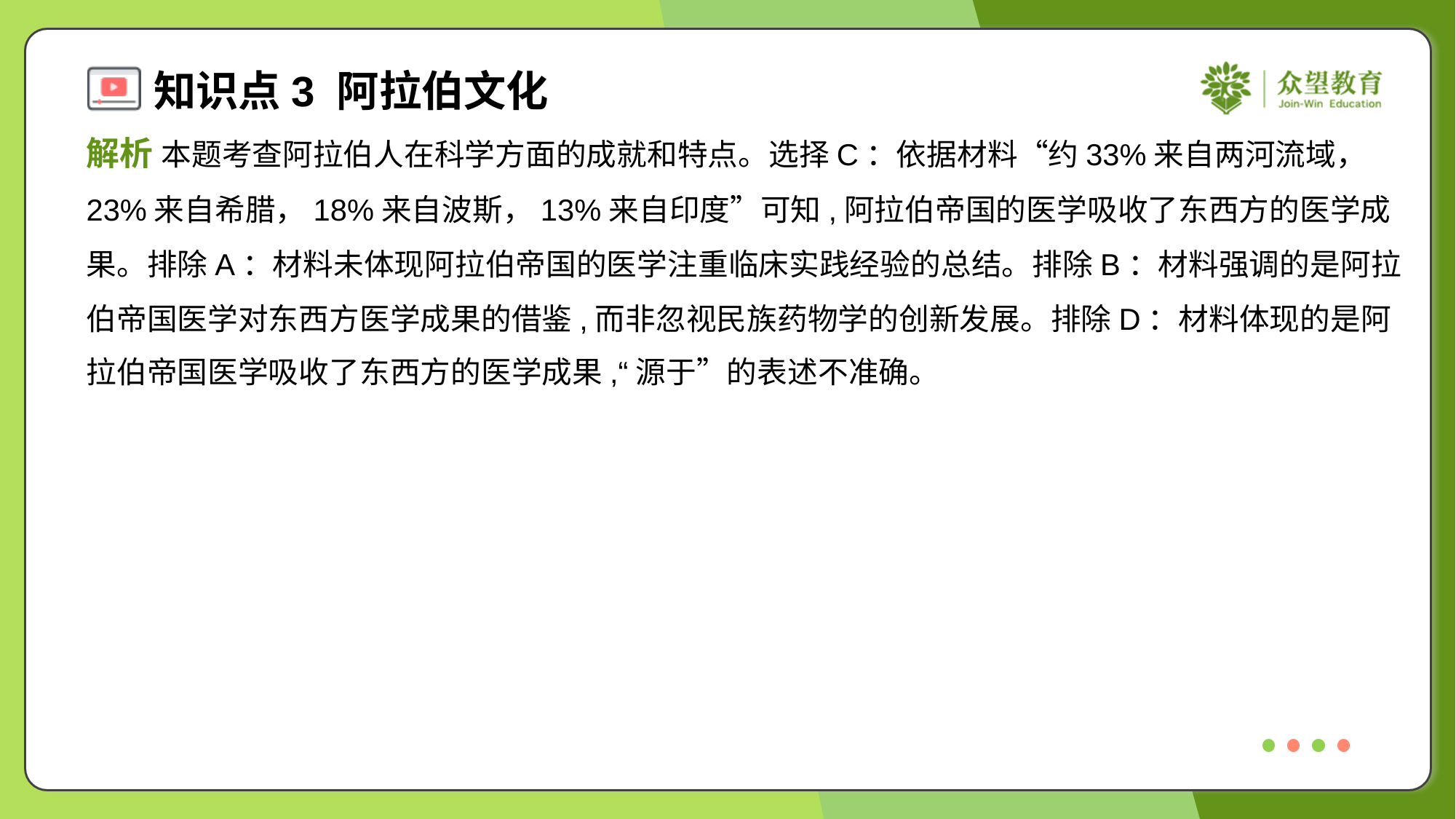

解析 本题考查阿拉伯人在科学方面的成就和特点。选择C：依据材料“约33%来自两河流域，
23%来自希腊，18%来自波斯，13%来自印度”可知,阿拉伯帝国的医学吸收了东西方的医学成
果。排除A：材料未体现阿拉伯帝国的医学注重临床实践经验的总结。排除B：材料强调的是阿拉
伯帝国医学对东西方医学成果的借鉴,而非忽视民族药物学的创新发展。排除D：材料体现的是阿
拉伯帝国医学吸收了东西方的医学成果,“源于”的表述不准确。